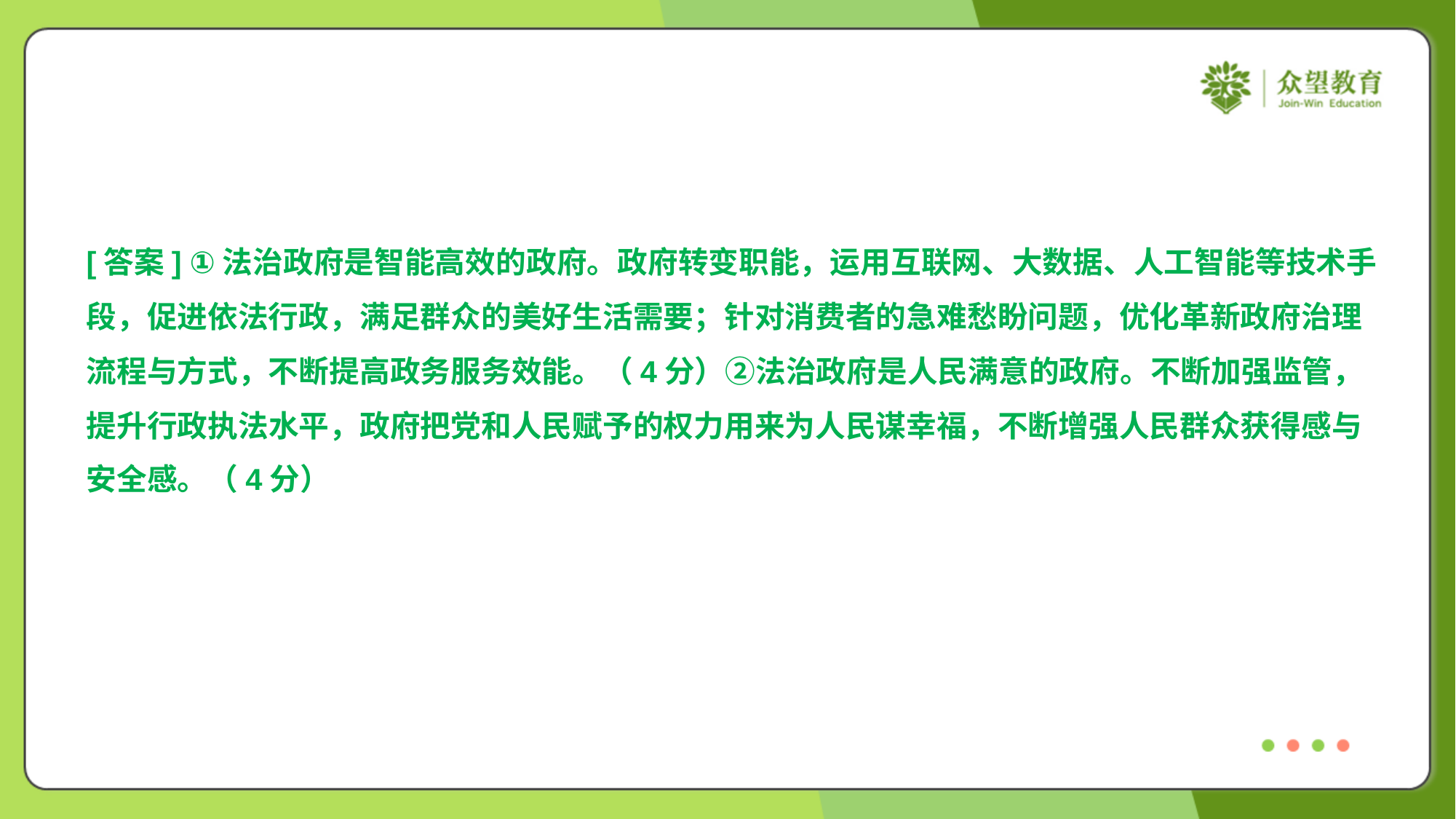

[答案] ①法治政府是智能高效的政府。政府转变职能，运用互联网、大数据、人工智能等技术手
段，促进依法行政，满足群众的美好生活需要；针对消费者的急难愁盼问题，优化革新政府治理
流程与方式，不断提高政务服务效能。（4分）②法治政府是人民满意的政府。不断加强监管，
提升行政执法水平，政府把党和人民赋予的权力用来为人民谋幸福，不断增强人民群众获得感与
安全感。（4分）